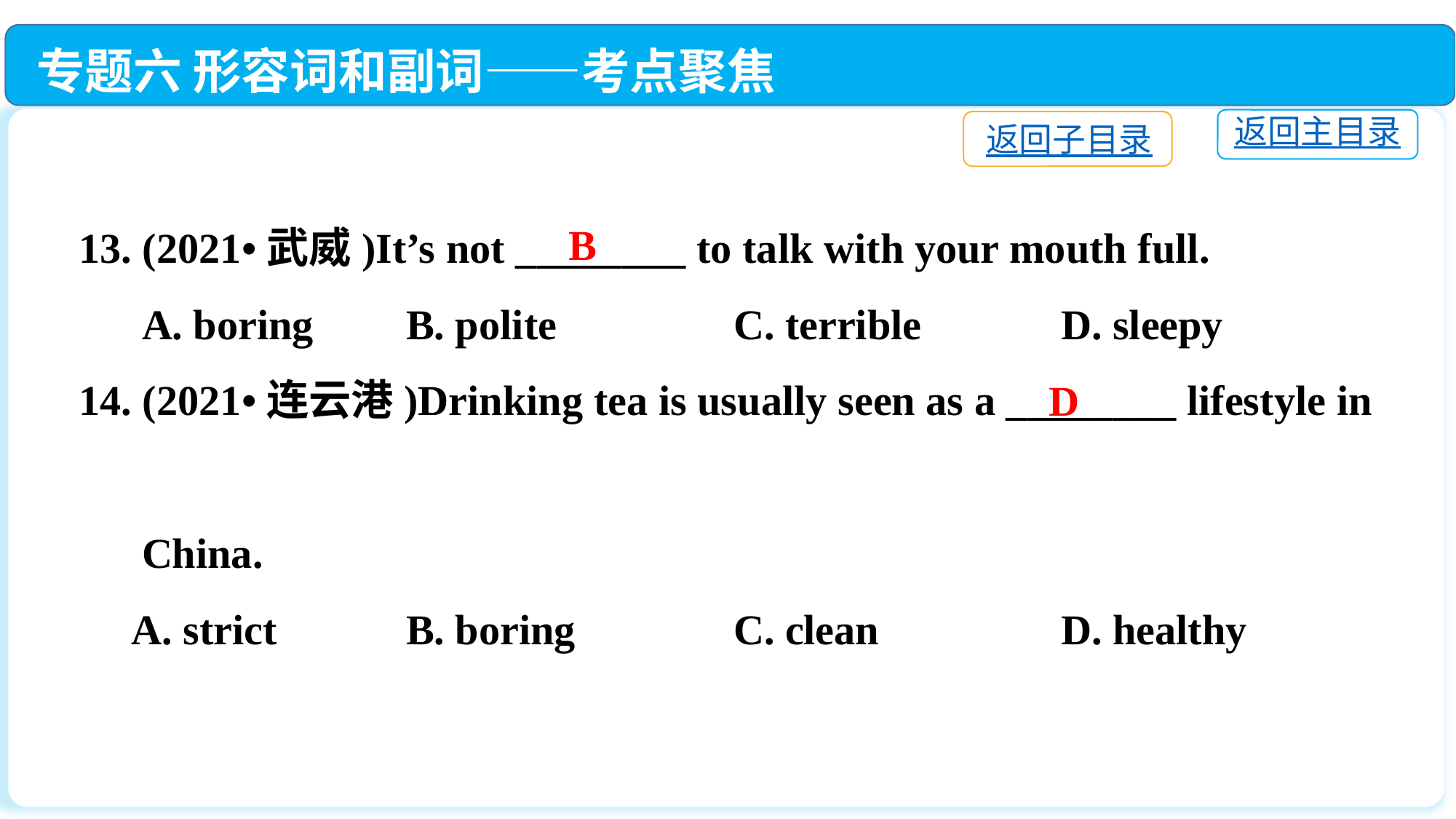

专题六 形容词和副词——考点聚焦

返回主目录

返回子目录
13. (2021•武威)It’s not ________ to talk with your mouth full.
      A. boring	B. polite		C. terrible		D. sleepy
14. (2021•连云港)Drinking tea is usually seen as a ________ lifestyle in
      China.
     A. strict		B. boring		C. clean		D. healthy

B
D